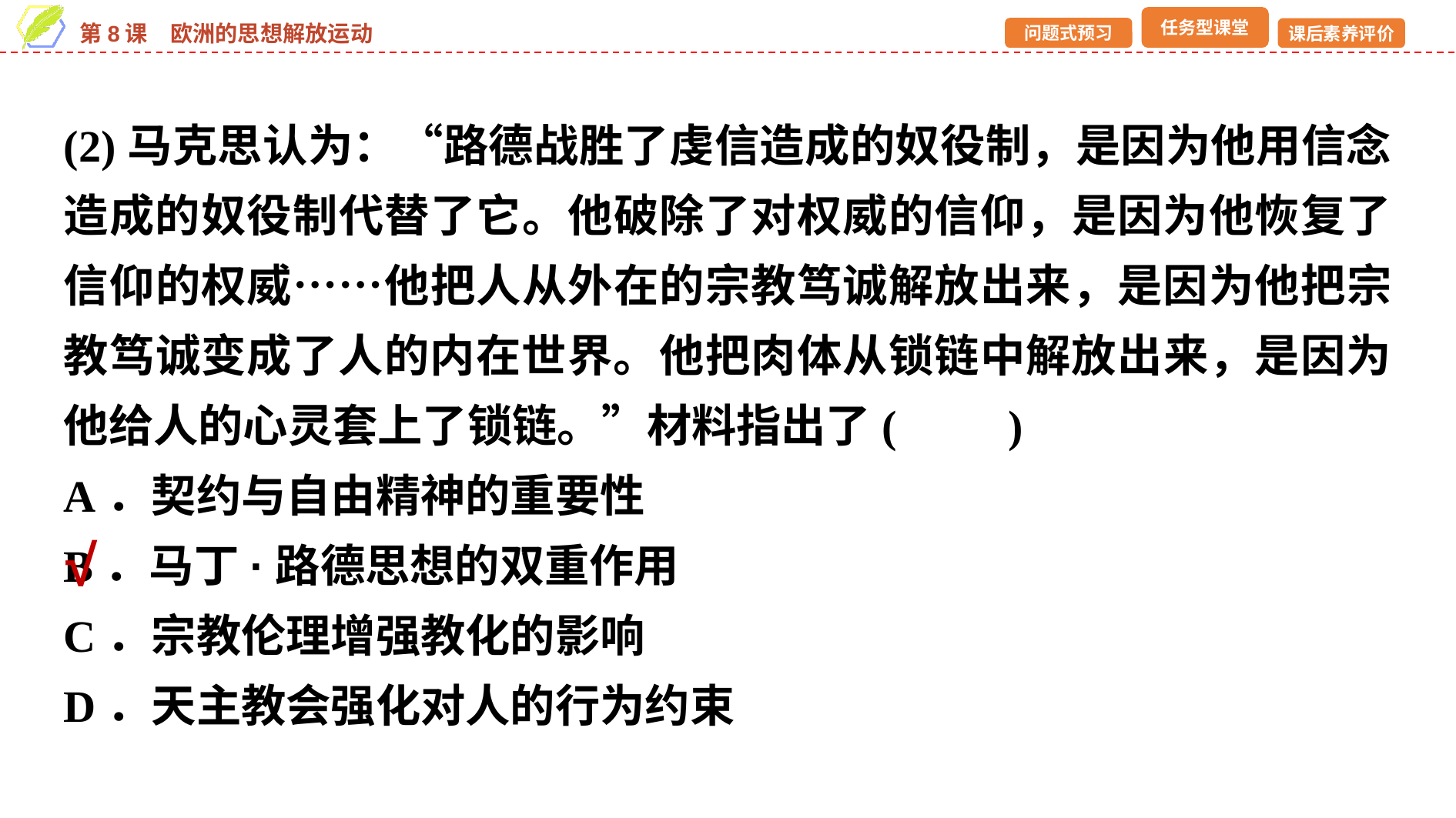

(2)马克思认为：“路德战胜了虔信造成的奴役制，是因为他用信念造成的奴役制代替了它。他破除了对权威的信仰，是因为他恢复了信仰的权威……他把人从外在的宗教笃诚解放出来，是因为他把宗教笃诚变成了人的内在世界。他把肉体从锁链中解放出来，是因为他给人的心灵套上了锁链。”材料指出了(　　)
A．契约与自由精神的重要性
B．马丁·路德思想的双重作用
C．宗教伦理增强教化的影响
D．天主教会强化对人的行为约束
√